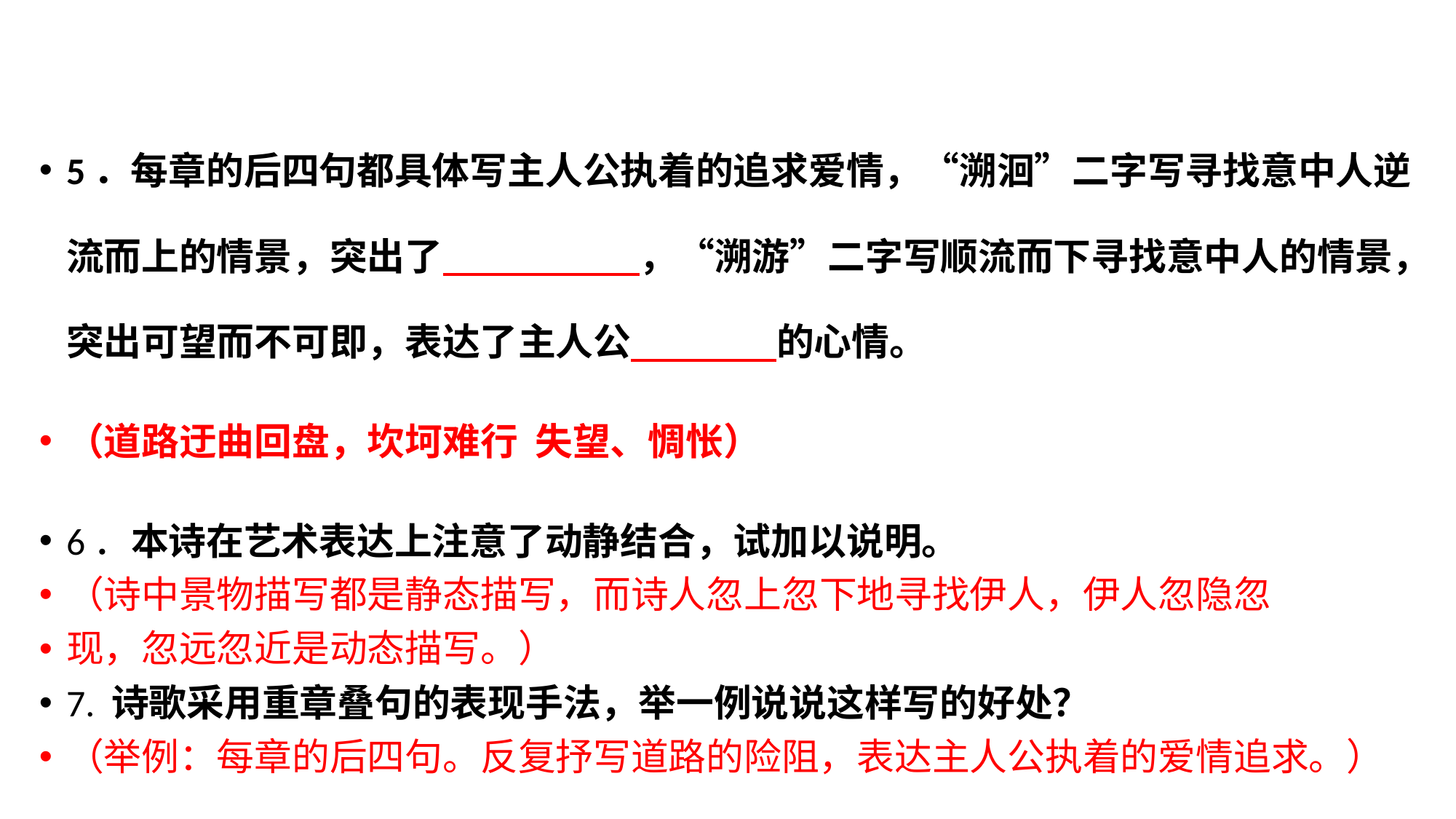

#
5．每章的后四句都具体写主人公执着的追求爱情，“溯洄”二字写寻找意中人逆流而上的情景，突出了                       ，“溯游”二字写顺流而下寻找意中人的情景，突出可望而不可即，表达了主人公                 的心情。
（道路迂曲回盘，坎坷难行  失望、惆怅）
6．本诗在艺术表达上注意了动静结合，试加以说明。
（诗中景物描写都是静态描写，而诗人忽上忽下地寻找伊人，伊人忽隐忽
现，忽远忽近是动态描写。）
7. 诗歌采用重章叠句的表现手法，举一例说说这样写的好处？
（举例：每章的后四句。反复抒写道路的险阻，表达主人公执着的爱情追求。）